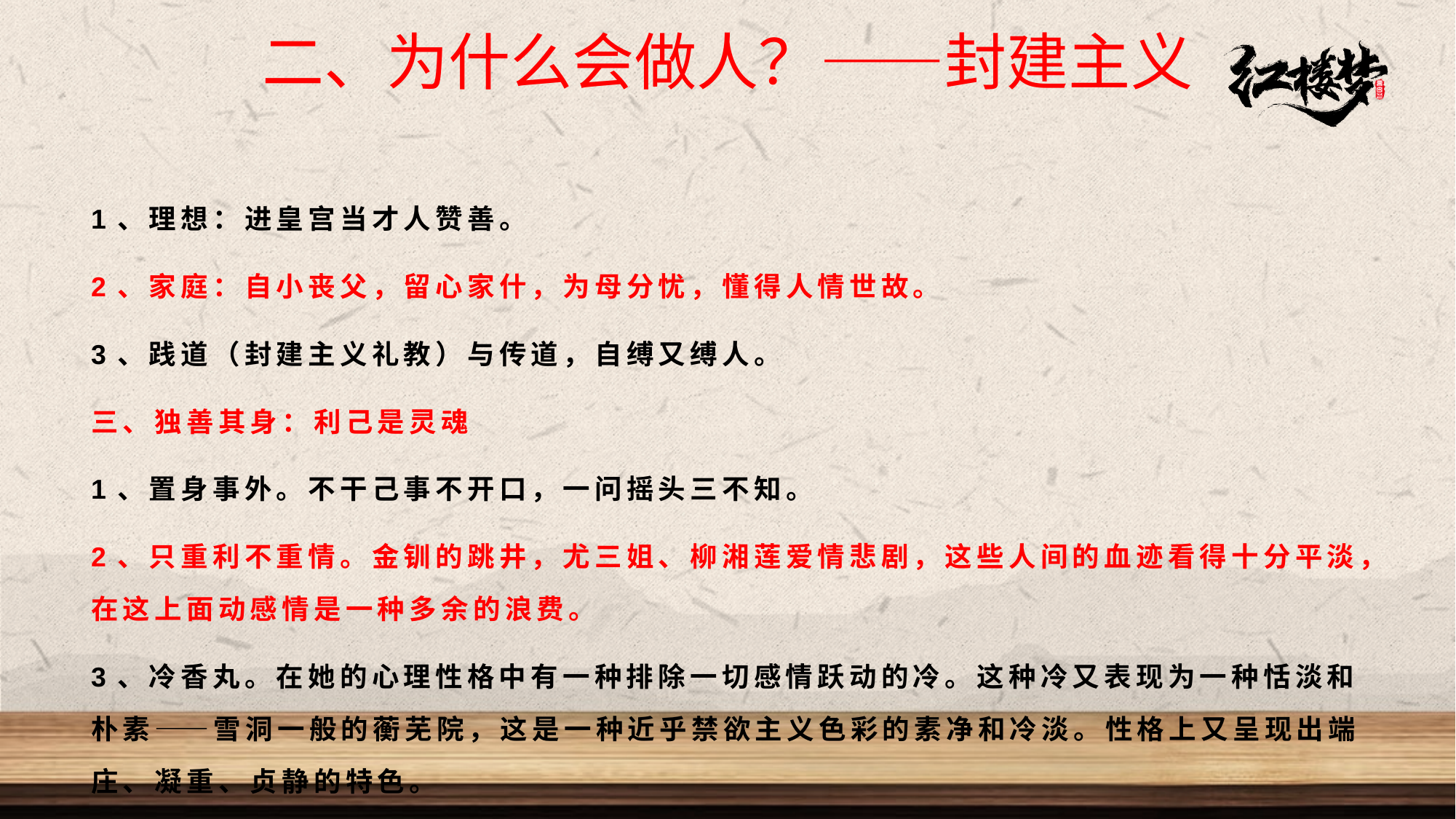

二、为什么会做人？——封建主义
1、理想：进皇宫当才人赞善。
2、家庭：自小丧父，留心家什，为母分忧，懂得人情世故。
3、践道（封建主义礼教）与传道，自缚又缚人。
三、独善其身：利己是灵魂
1、置身事外。不干己事不开口，一问摇头三不知。
2、只重利不重情。金钏的跳井，尤三姐、柳湘莲爱情悲剧，这些人间的血迹看得十分平淡，在这上面动感情是一种多余的浪费。
3、冷香丸。在她的心理性格中有一种排除一切感情跃动的冷。这种冷又表现为一种恬淡和朴素——雪洞一般的蘅芜院，这是一种近乎禁欲主义色彩的素净和冷淡。性格上又呈现出端庄、凝重、贞静的特色。